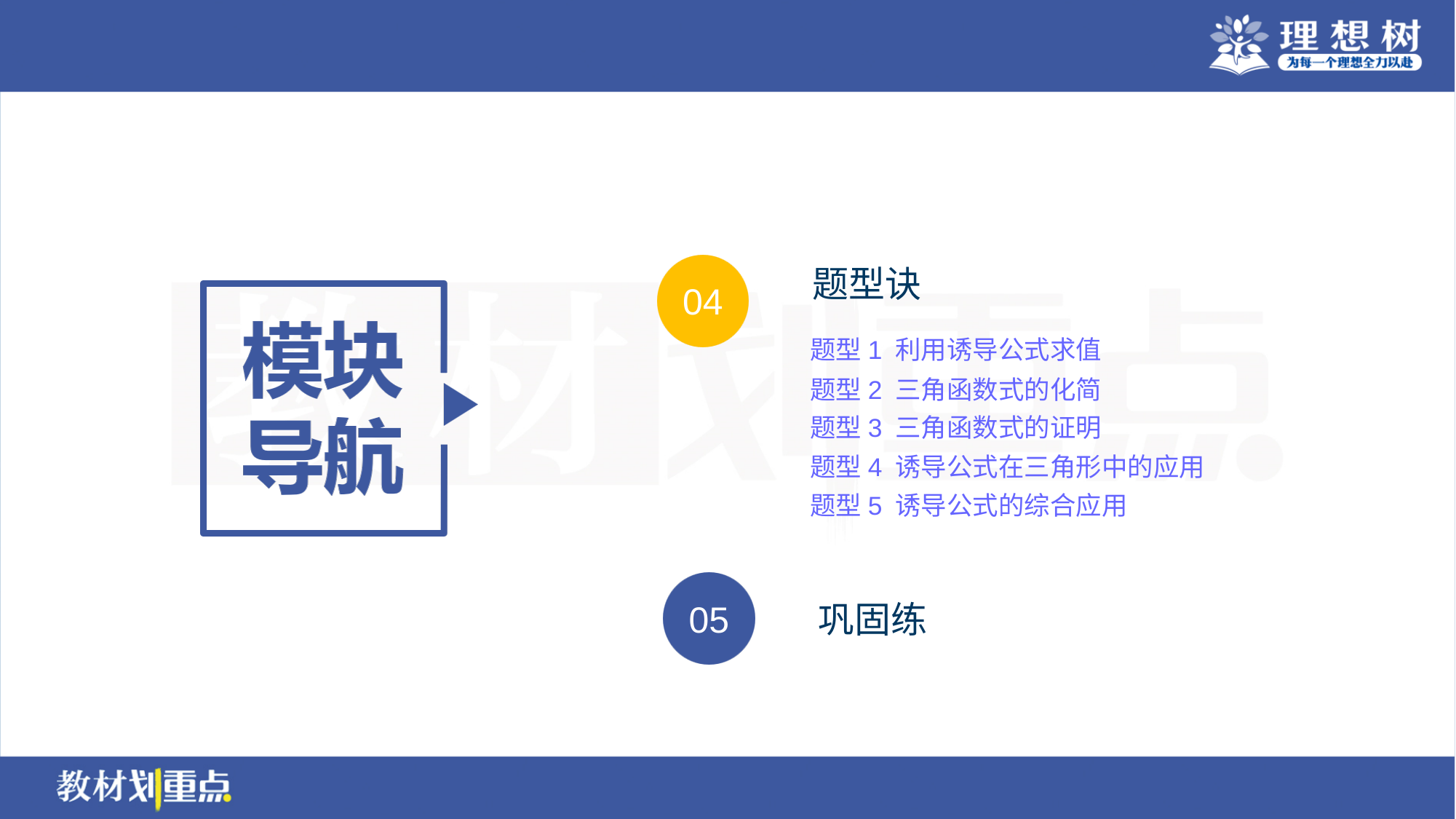

题型1 利用诱导公式求值
题型2 三角函数式的化简
题型3 三角函数式的证明
题型4 诱导公式在三角形中的应用
题型5 诱导公式的综合应用